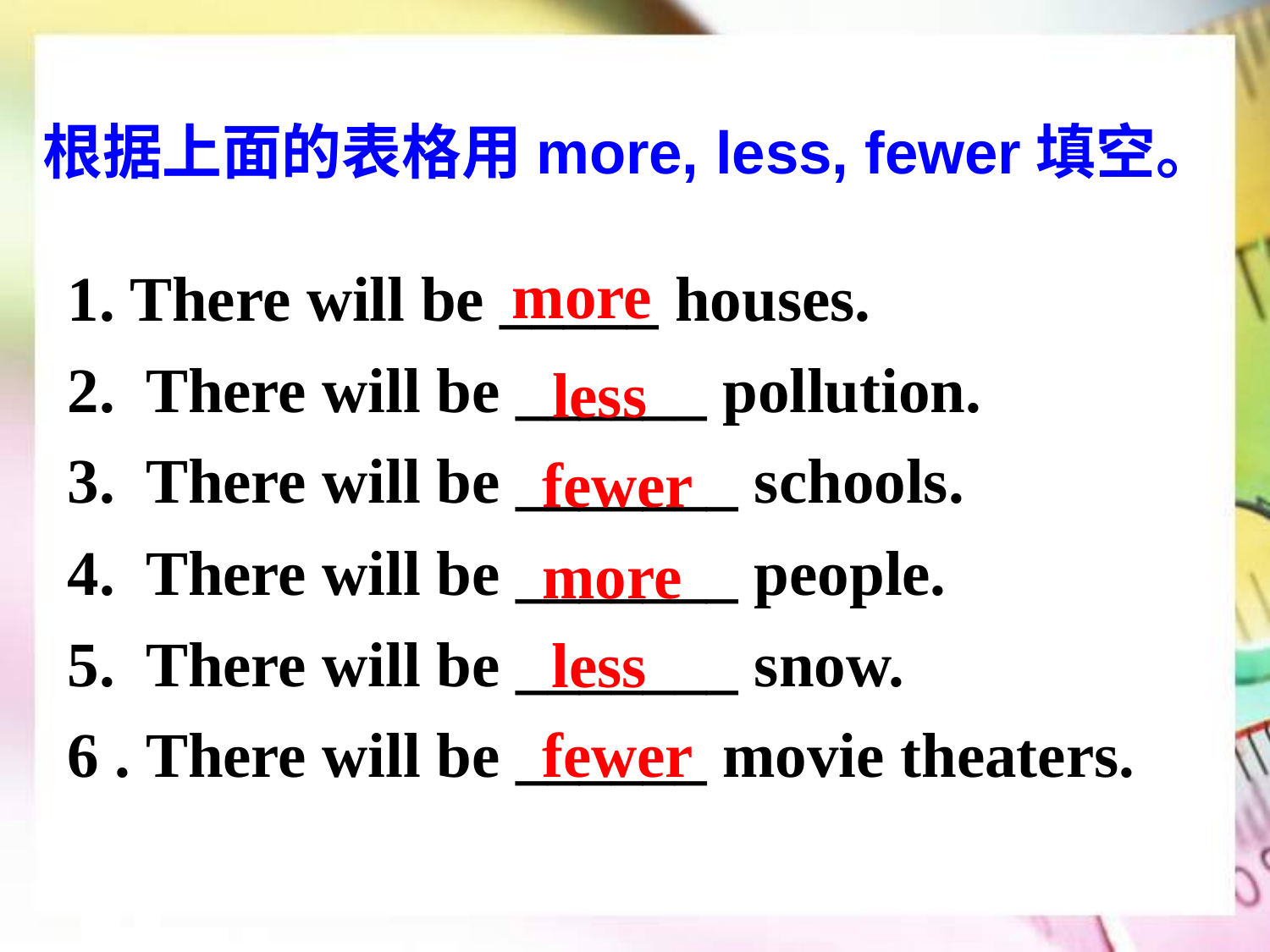

根据上面的表格用more, less, fewer填空。
1. There will be _____ houses.
2.  There will be ______ pollution.
3.  There will be _______ schools.
4.  There will be _______ people.
5.  There will be _______ snow.
6 . There will be ______ movie theaters.
more
less
fewer
more
less
fewer